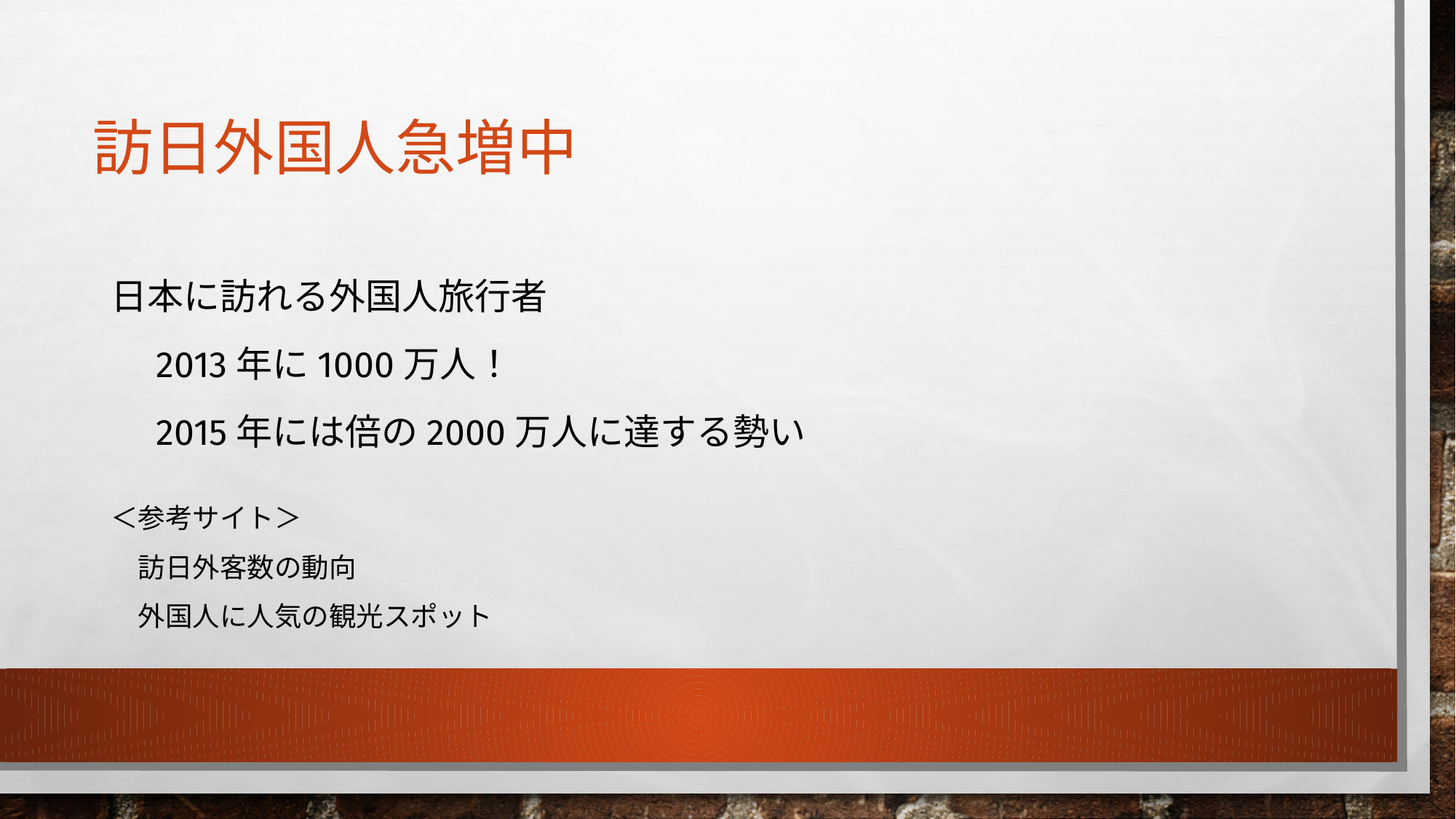

# 訪日外国人急増中
日本に訪れる外国人旅行者
　2013年に1000万人！
　2015年には倍の2000万人に達する勢い
＜参考サイト＞
　訪日外客数の動向
　外国人に人気の観光スポット